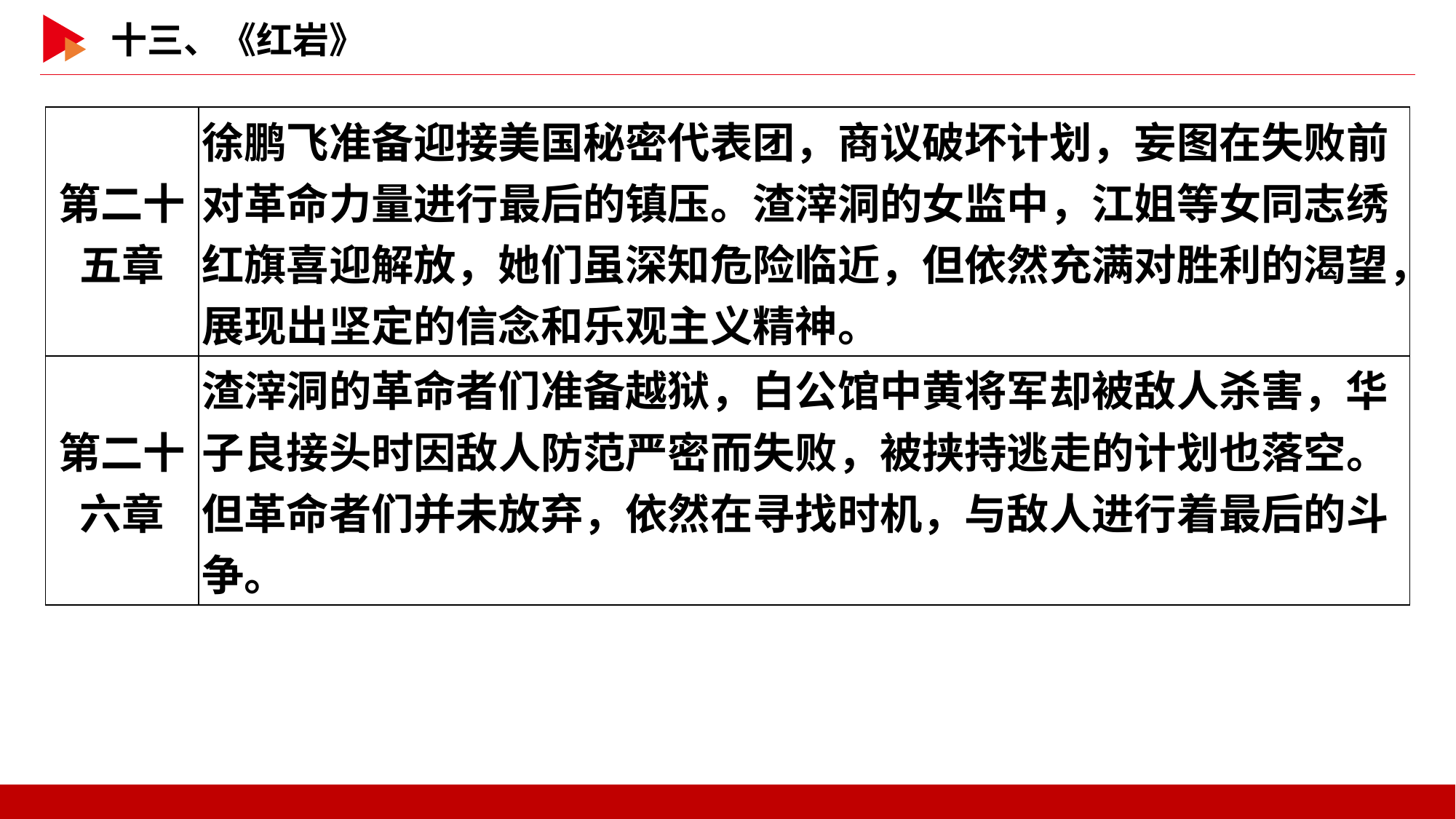

| 第二十 五章 | 徐鹏飞准备迎接美国秘密代表团，商议破坏计划，妄图在失败前对革命力量进行最后的镇压。渣滓洞的女监中，江姐等女同志绣红旗喜迎解放，她们虽深知危险临近，但依然充满对胜利的渴望，展现出坚定的信念和乐观主义精神。 |
| --- | --- |
| 第二十 六章 | 渣滓洞的革命者们准备越狱，白公馆中黄将军却被敌人杀害，华子良接头时因敌人防范严密而失败，被挟持逃走的计划也落空。但革命者们并未放弃，依然在寻找时机，与敌人进行着最后的斗争。 |